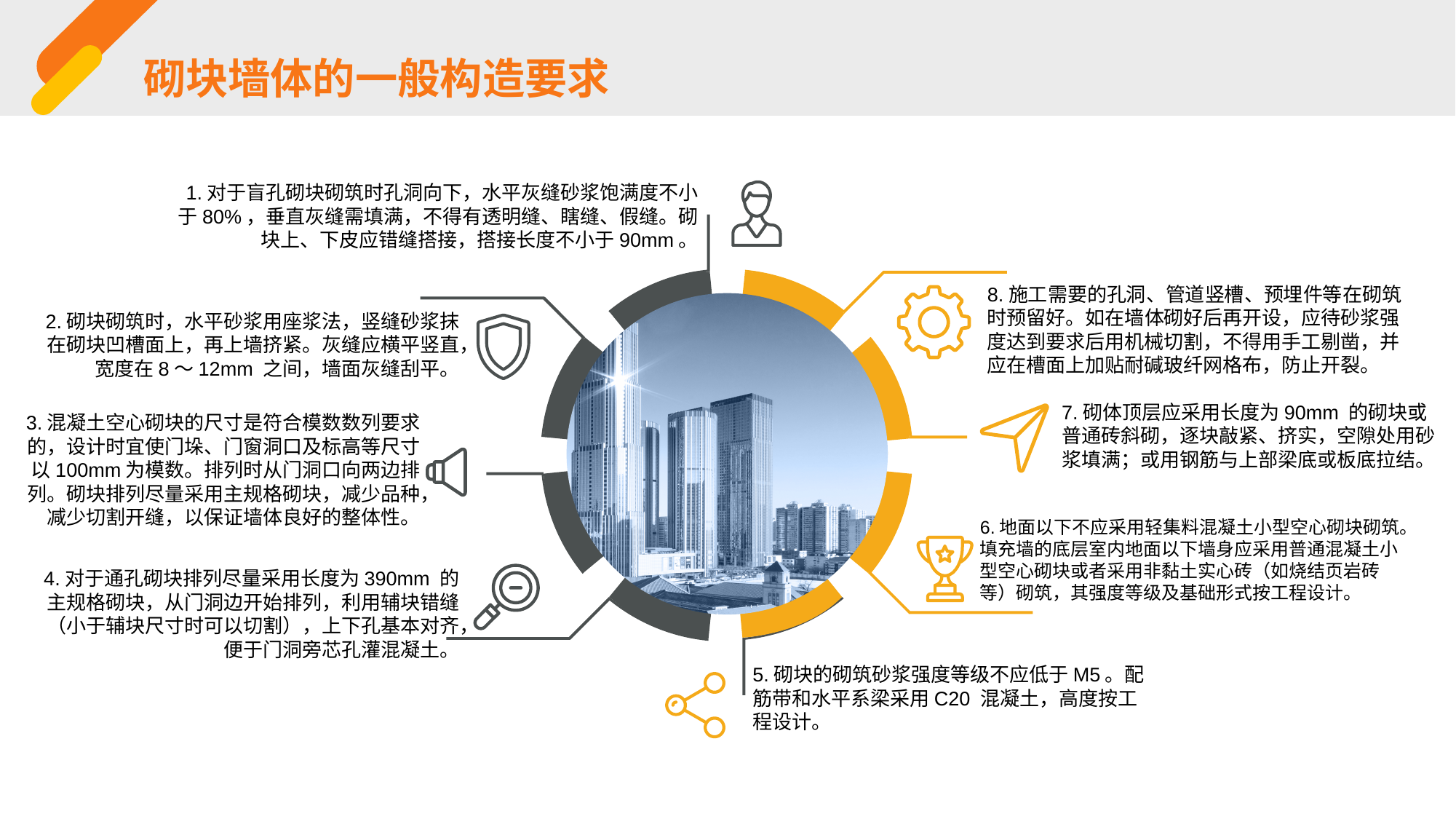

砌块墙体的一般构造要求

1.对于盲孔砌块砌筑时孔洞向下，水平灰缝砂浆饱满度不小于80%，垂直灰缝需填满，不得有透明缝、瞎缝、假缝。砌块上、下皮应错缝搭接，搭接长度不小于90mm。

8.施工需要的孔洞、管道竖槽、预埋件等在砌筑时预留好。如在墙体砌好后再开设，应待砂浆强度达到要求后用机械切割，不得用手工剔凿，并应在槽面上加贴耐碱玻纤网格布，防止开裂。

2.砌块砌筑时，水平砂浆用座浆法，竖缝砂浆抹在砌块凹槽面上，再上墙挤紧。灰缝应横平竖直，宽度在8～12mm 之间，墙面灰缝刮平。

7.砌体顶层应采用长度为90mm 的砌块或普通砖斜砌，逐块敲紧、挤实，空隙处用砂浆填满；或用钢筋与上部梁底或板底拉结。

3.混凝土空心砌块的尺寸是符合模数数列要求的，设计时宜使门垛、门窗洞口及标高等尺寸以100mm为模数。排列时从门洞口向两边排列。砌块排列尽量采用主规格砌块，减少品种，减少切割开缝，以保证墙体良好的整体性。

6.地面以下不应采用轻集料混凝土小型空心砌块砌筑。填充墙的底层室内地面以下墙身应采用普通混凝土小型空心砌块或者采用非黏土实心砖（如烧结页岩砖等）砌筑，其强度等级及基础形式按工程设计。

4.对于通孔砌块排列尽量采用长度为390mm 的主规格砌块，从门洞边开始排列，利用辅块错缝（小于辅块尺寸时可以切割），上下孔基本对齐，便于门洞旁芯孔灌混凝土。

5.砌块的砌筑砂浆强度等级不应低于M5。配筋带和水平系梁采用C20 混凝土，高度按工程设计。